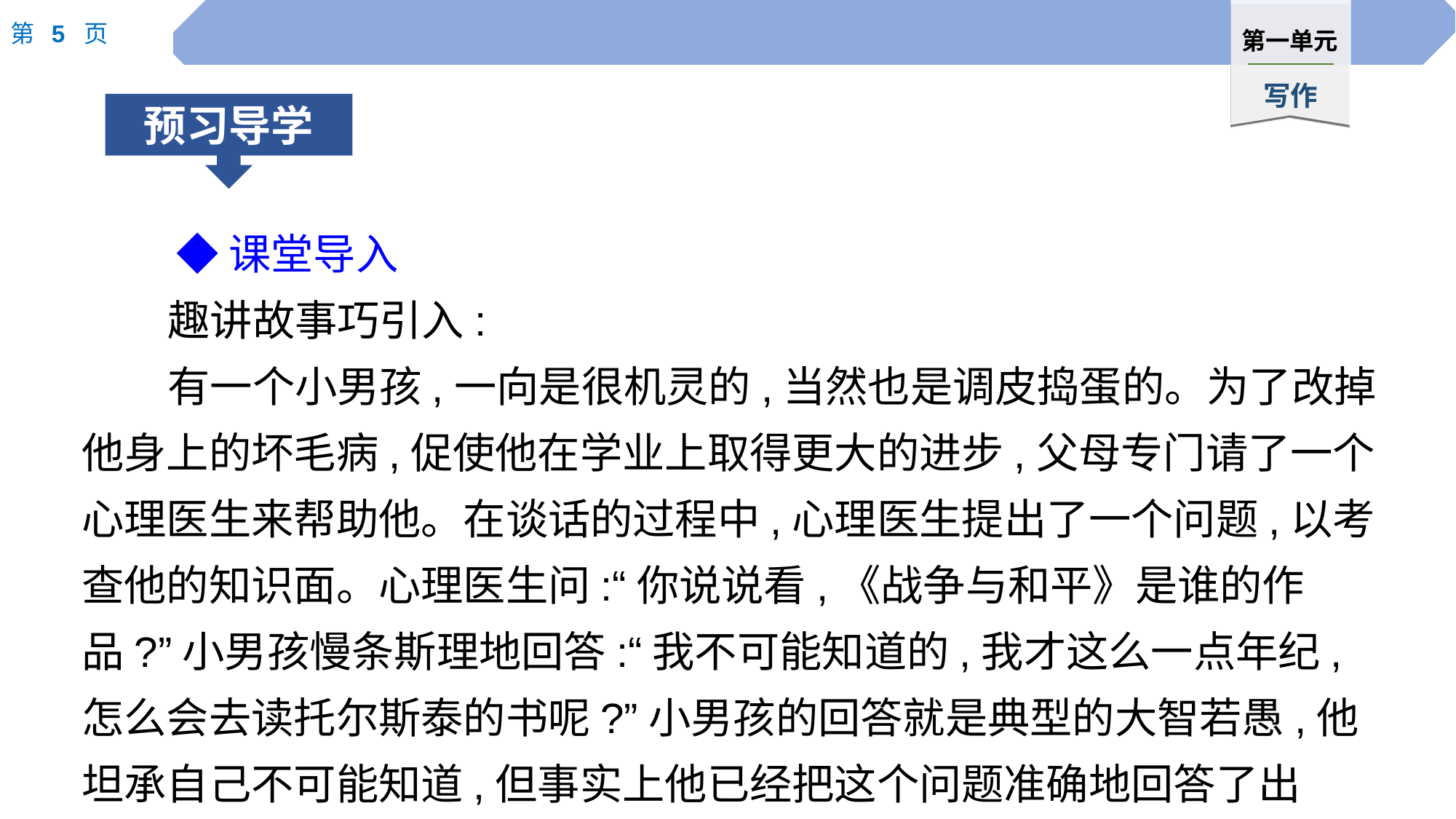

◆课堂导入

趣讲故事巧引入:
有一个小男孩,一向是很机灵的,当然也是调皮捣蛋的。为了改掉他身上的坏毛病,促使他在学业上取得更大的进步,父母专门请了一个心理医生来帮助他。在谈话的过程中,心理医生提出了一个问题,以考查他的知识面。心理医生问:“你说说看,《战争与和平》是谁的作品?”小男孩慢条斯理地回答:“我不可能知道的,我才这么一点年纪,怎么会去读托尔斯泰的书呢?”小男孩的回答就是典型的大智若愚,他坦承自己不可能知道,但事实上他已经把这个问题准确地回答了出来。